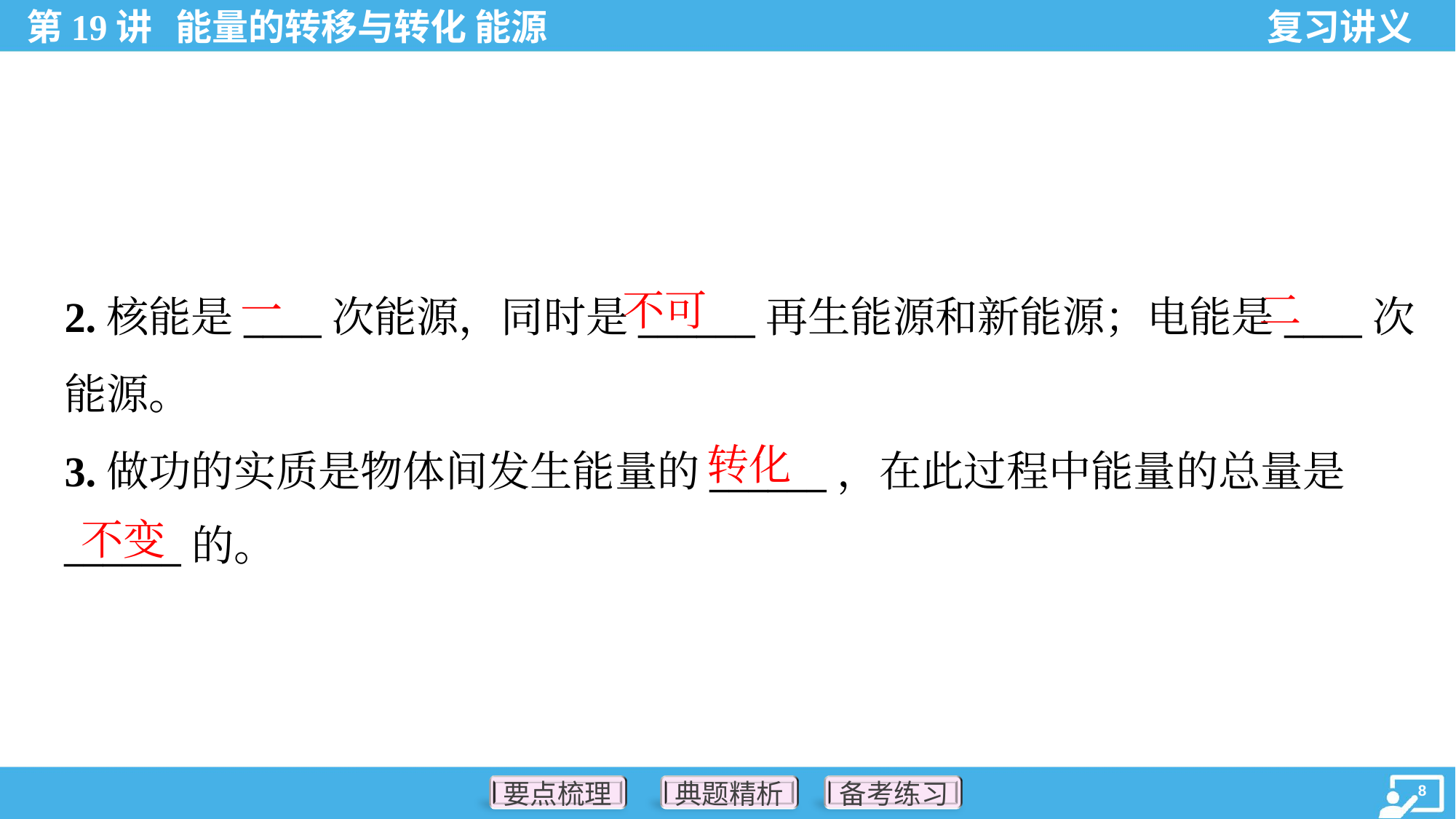

一
不可
二
2.核能是____次能源，同时是______再生能源和新能源；电能是____次
能源。
3.做功的实质是物体间发生能量的______，在此过程中能量的总量是
______的。
转化
不变